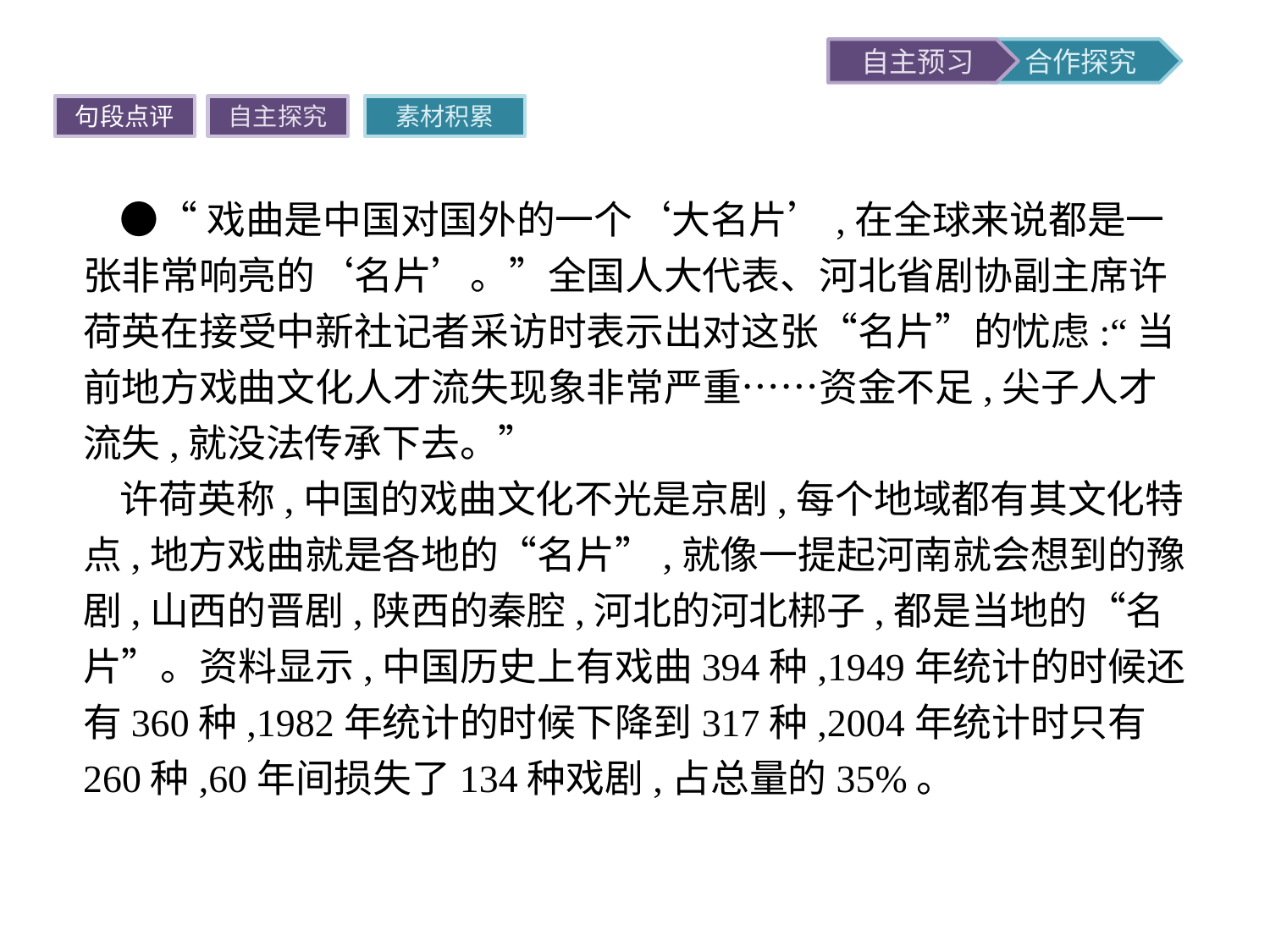

句段点评
自主探究
素材积累
●“戏曲是中国对国外的一个‘大名片’,在全球来说都是一张非常响亮的‘名片’。”全国人大代表、河北省剧协副主席许荷英在接受中新社记者采访时表示出对这张“名片”的忧虑:“当前地方戏曲文化人才流失现象非常严重……资金不足,尖子人才流失,就没法传承下去。”
许荷英称,中国的戏曲文化不光是京剧,每个地域都有其文化特点,地方戏曲就是各地的“名片”,就像一提起河南就会想到的豫剧,山西的晋剧,陕西的秦腔,河北的河北梆子,都是当地的“名片”。资料显示,中国历史上有戏曲394种,1949年统计的时候还有360种,1982年统计的时候下降到317种,2004年统计时只有260种,60年间损失了134种戏剧,占总量的35%。